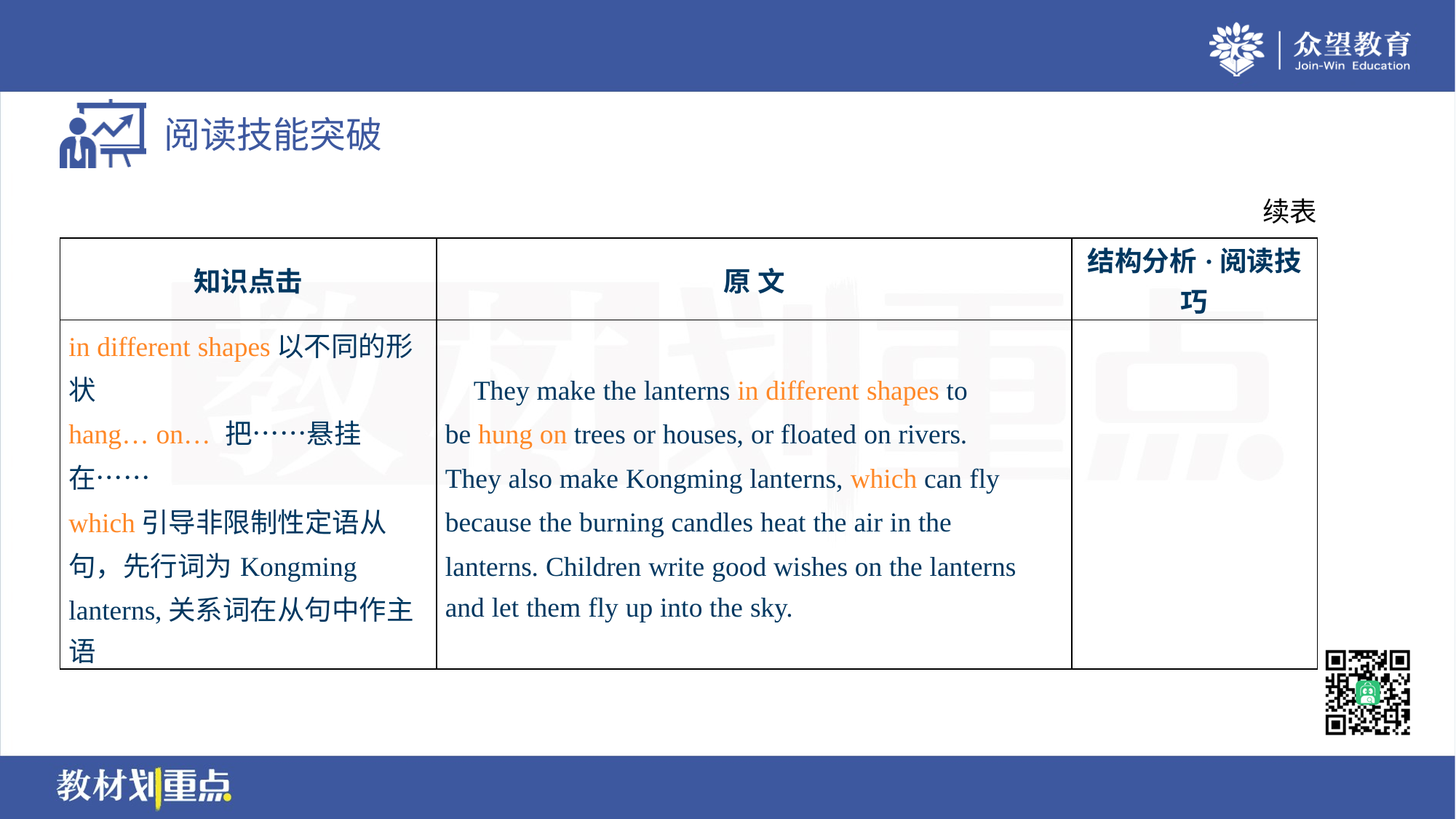

续表
| 知识点击 | 原 文 | 结构分析·阅读技巧 |
| --- | --- | --- |
| in different shapes以不同的形 状 hang… on… 把……悬挂 在…… which引导非限制性定语从 句，先行词为Kongming lanterns,关系词在从句中作主 语 | They make the lanterns in different shapes to be hung on trees or houses, or floated on rivers. They also make Kongming lanterns, which can fly because the burning candles heat the air in the lanterns. Children write good wishes on the lanterns and let them fly up into the sky. |  |